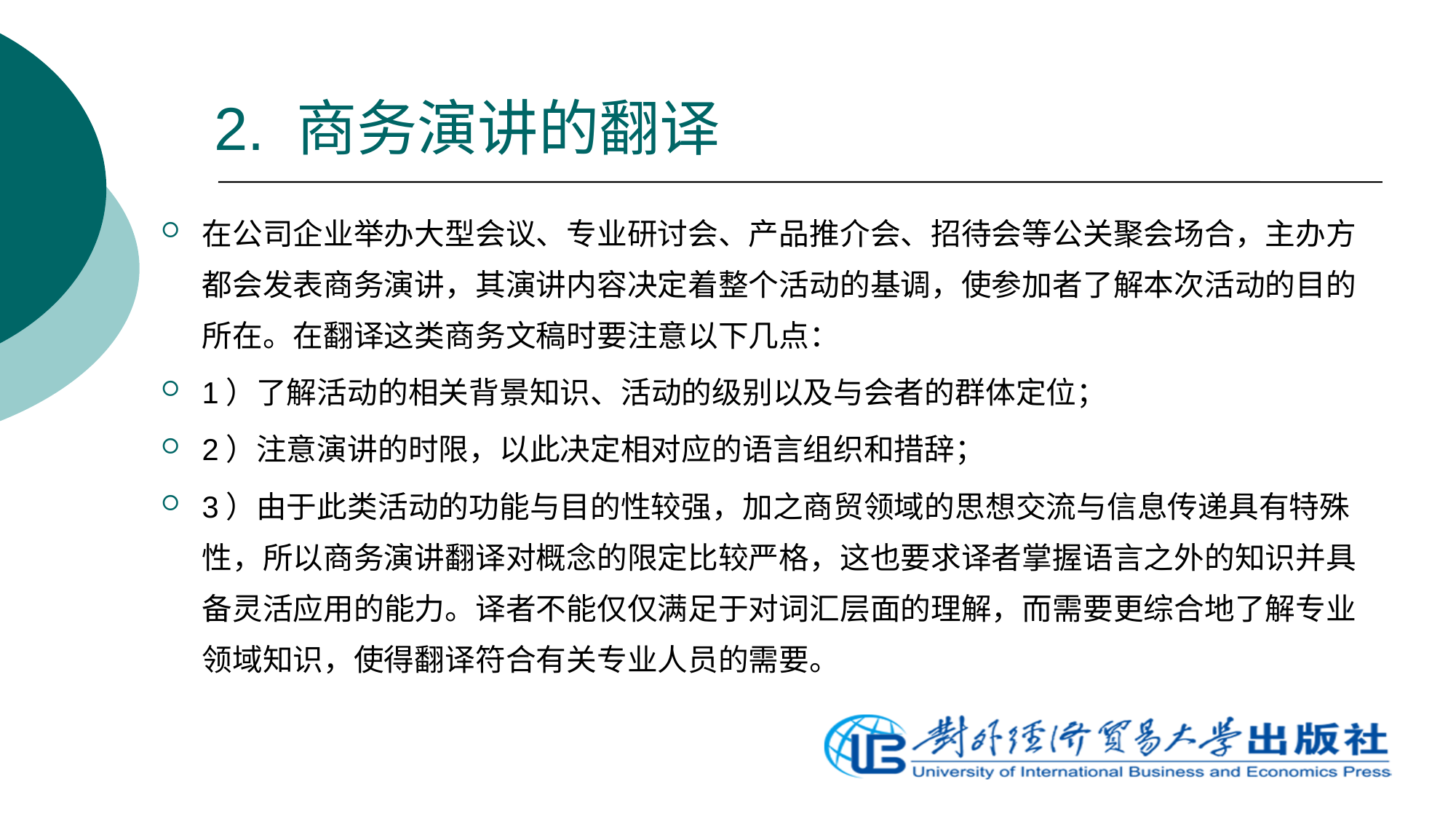

# 2. 商务演讲的翻译
在公司企业举办大型会议、专业研讨会、产品推介会、招待会等公关聚会场合，主办方都会发表商务演讲，其演讲内容决定着整个活动的基调，使参加者了解本次活动的目的所在。在翻译这类商务文稿时要注意以下几点：
1）了解活动的相关背景知识、活动的级别以及与会者的群体定位；
2）注意演讲的时限，以此决定相对应的语言组织和措辞；
3）由于此类活动的功能与目的性较强，加之商贸领域的思想交流与信息传递具有特殊性，所以商务演讲翻译对概念的限定比较严格，这也要求译者掌握语言之外的知识并具备灵活应用的能力。译者不能仅仅满足于对词汇层面的理解，而需要更综合地了解专业领域知识，使得翻译符合有关专业人员的需要。